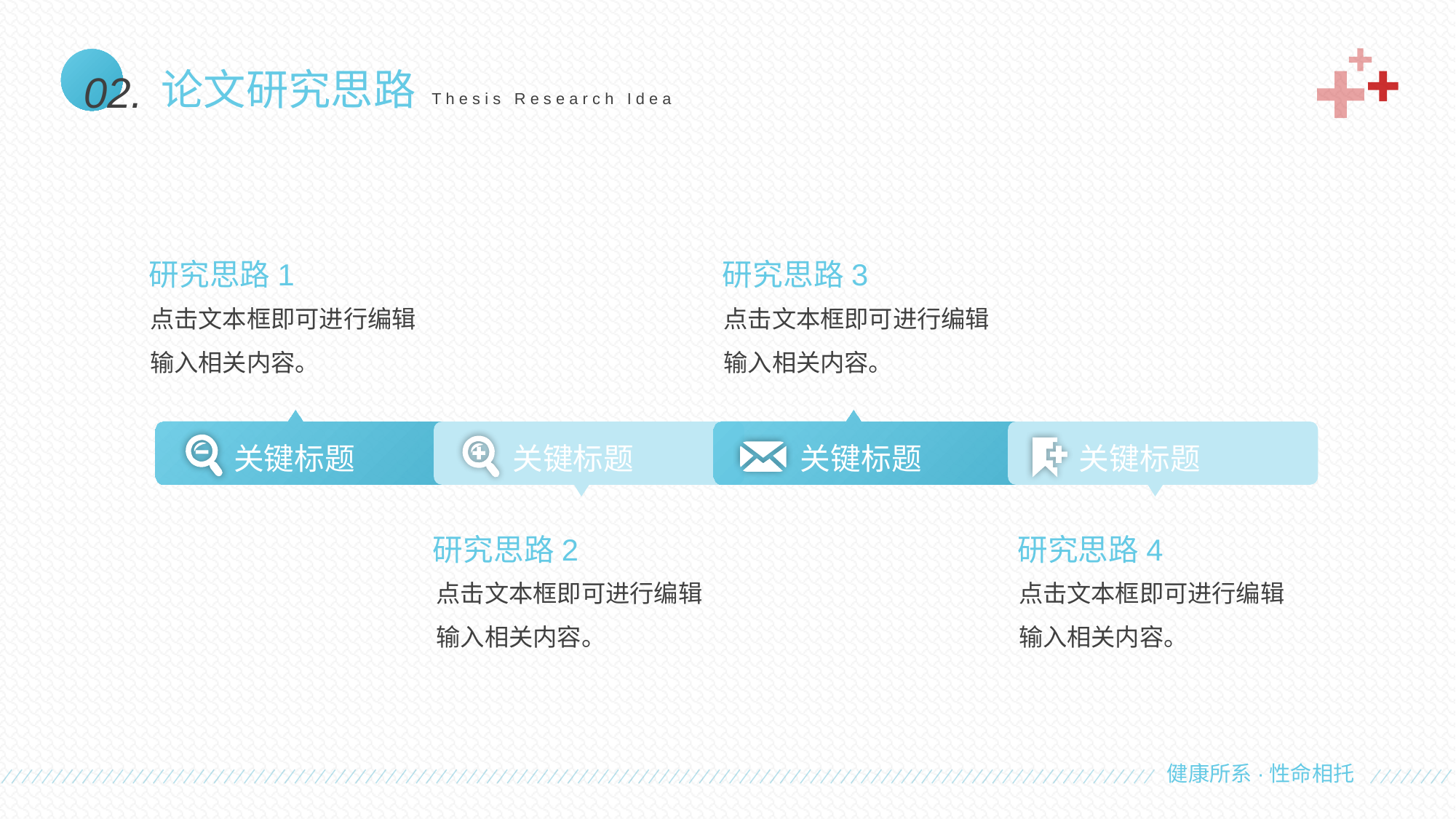

02.
论文研究思路
Thesis Research Idea
研究思路1
研究思路3
点击文本框即可进行编辑输入相关内容。
点击文本框即可进行编辑输入相关内容。

关键标题
关键标题
关键标题
关键标题

研究思路2
研究思路4
点击文本框即可进行编辑输入相关内容。
点击文本框即可进行编辑输入相关内容。